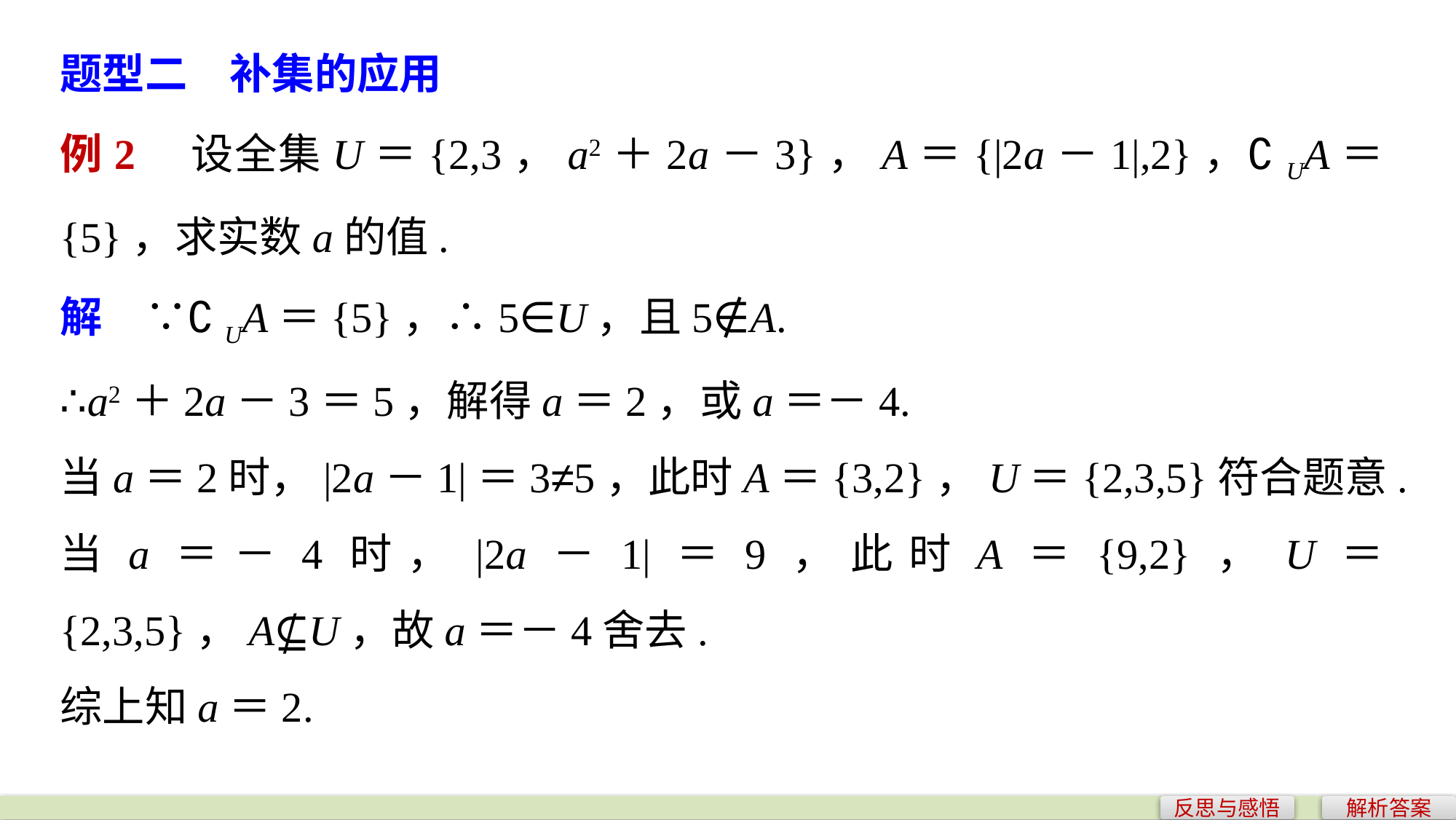

题型二　补集的应用
例2　设全集U＝{2,3，a2＋2a－3}，A＝{|2a－1|,2}，∁UA＝{5}，求实数a的值.
解　∵∁UA＝{5}，∴5∈U，且5∉A.
∴a2＋2a－3＝5，解得a＝2，或a＝－4.
当a＝2时，|2a－1|＝3≠5，此时A＝{3,2}，U＝{2,3,5}符合题意.
当a＝－4时，|2a－1|＝9，此时A＝{9,2}，U＝{2,3,5}，A⊈U，故a＝－4舍去.
综上知a＝2.
反思与感悟
解析答案